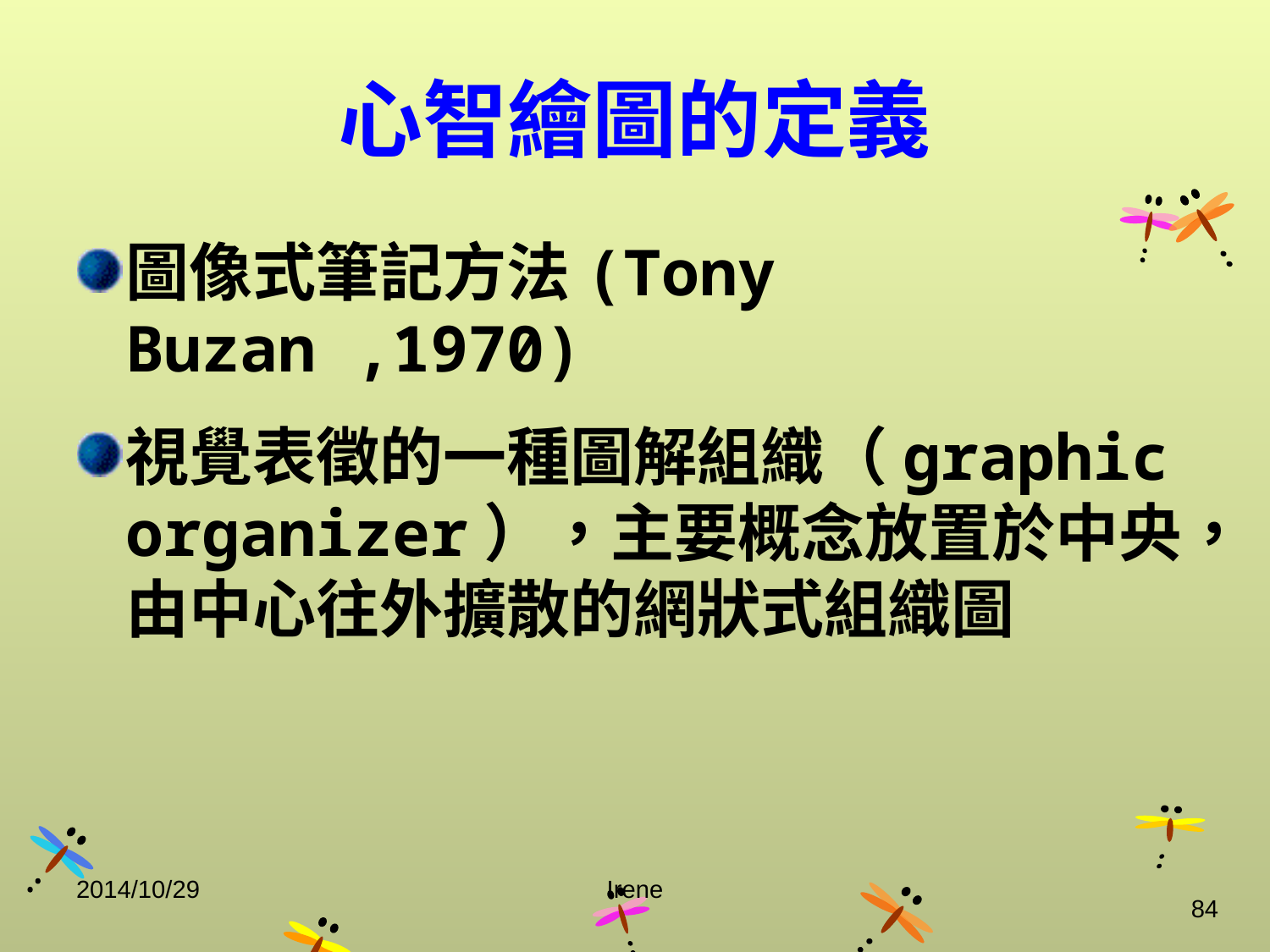

# 心智繪圖的定義
圖像式筆記方法(Tony Buzan ,1970)
視覺表徵的一種圖解組織（graphic organizer），主要概念放置於中央，由中心往外擴散的網狀式組織圖

2014/10/29
Irene